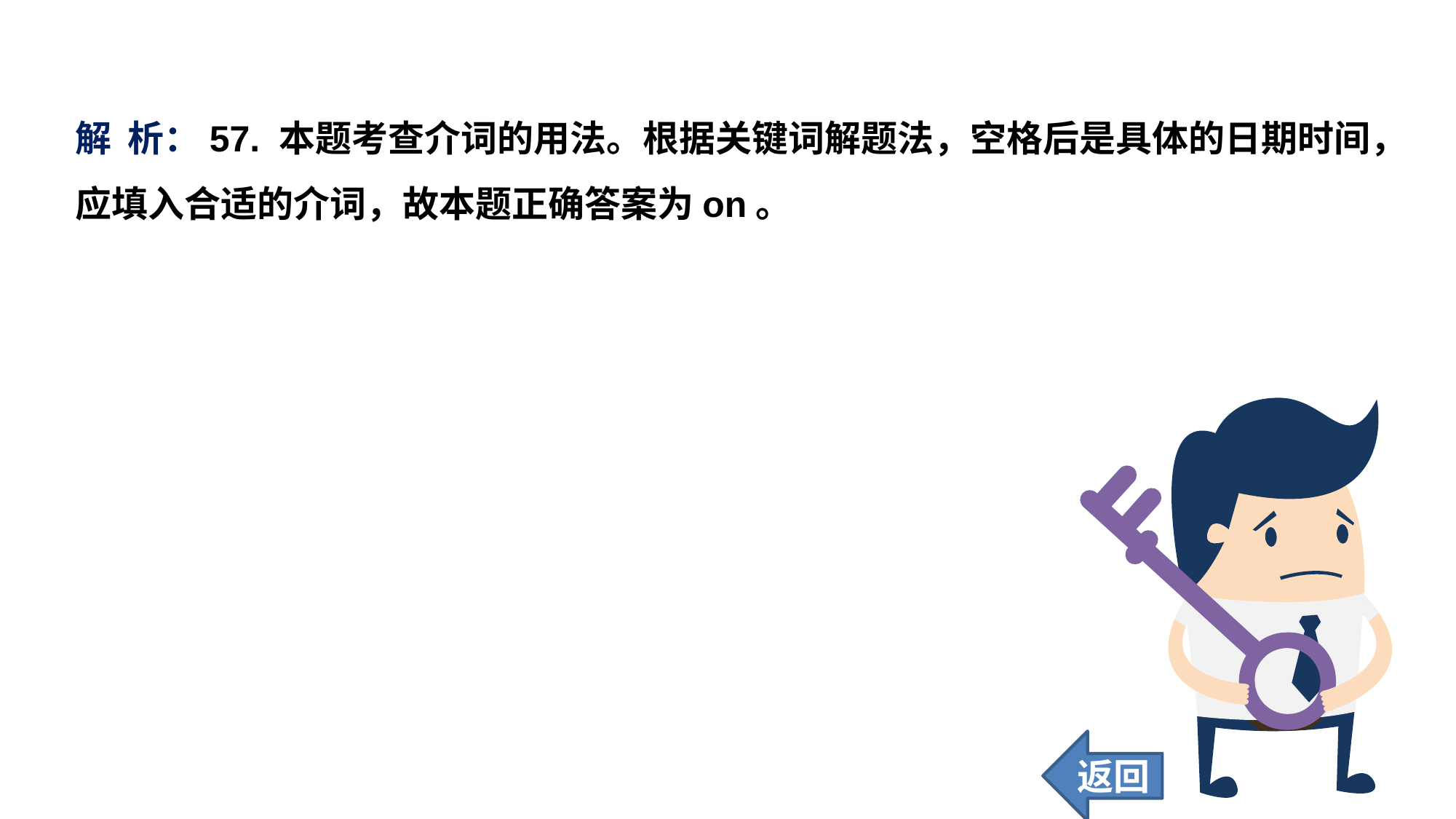

解  析：57. 本题考查介词的用法。根据关键词解题法，空格后是具体的日期时间，应填入合适的介词，故本题正确答案为on。

返回
257